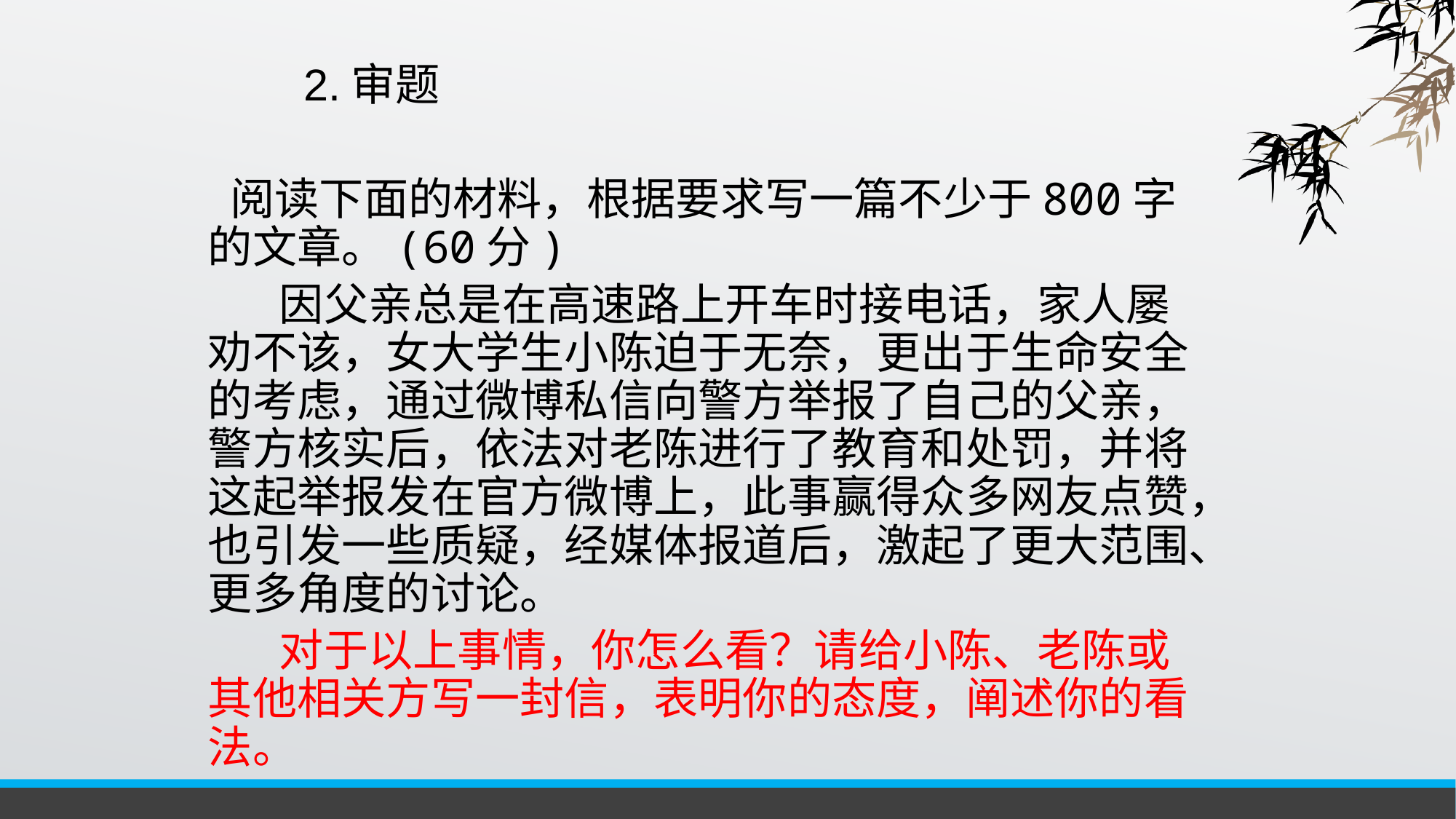

2.审题

     阅读下面的材料，根据要求写一篇不少于800字的文章。(60分)
　  　因父亲总是在高速路上开车时接电话，家人屡劝不该，女大学生小陈迫于无奈，更出于生命安全的考虑，通过微博私信向警方举报了自己的父亲，警方核实后，依法对老陈进行了教育和处罚，并将这起举报发在官方微博上，此事赢得众多网友点赞，也引发一些质疑，经媒体报道后，激起了更大范围、更多角度的讨论。
　　  对于以上事情，你怎么看？请给小陈、老陈或其他相关方写一封信，表明你的态度，阐述你的看法。